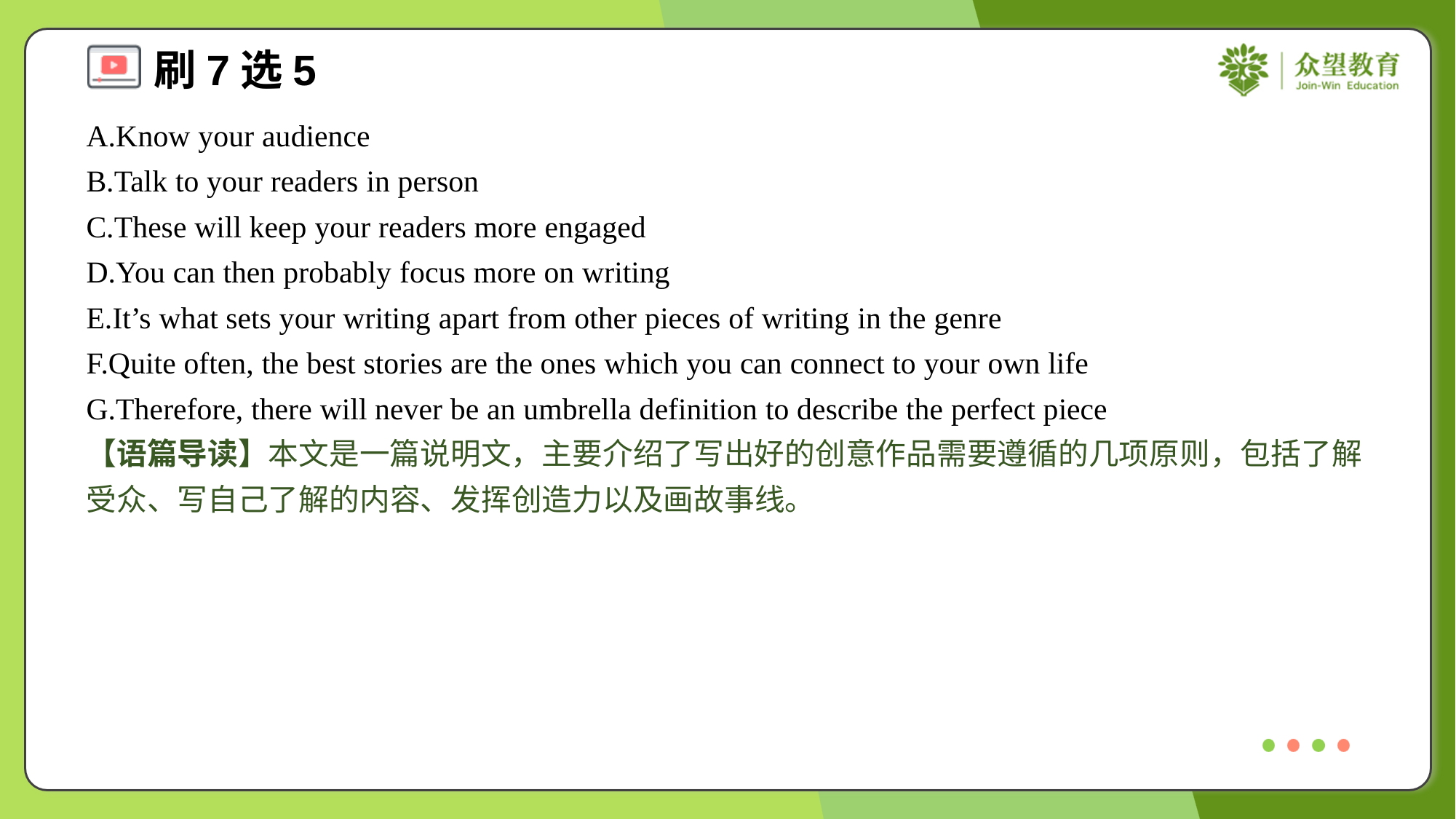

A.Know your audience
B.Talk to your readers in person
C.These will keep your readers more engaged
D.You can then probably focus more on writing
E.It’s what sets your writing apart from other pieces of writing in the genre
F.Quite often, the best stories are the ones which you can connect to your own life
G.Therefore, there will never be an umbrella definition to describe the perfect piece
【语篇导读】本文是一篇说明文，主要介绍了写出好的创意作品需要遵循的几项原则，包括了解受众、写自己了解的内容、发挥创造力以及画故事线。